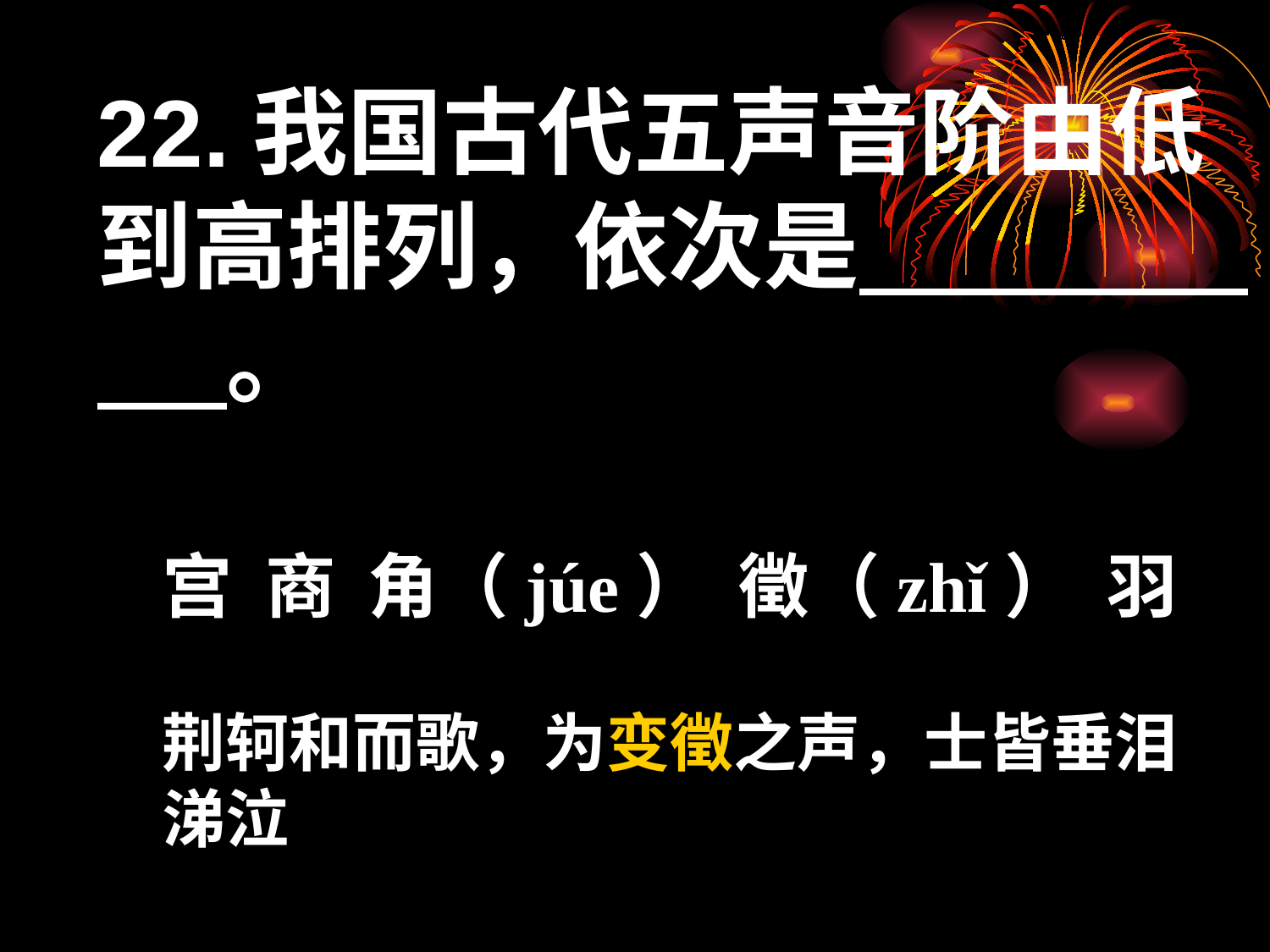

22.我国古代五声音阶由低到高排列，依次是                         。

宫  商  角（júe）  徵（zhǐ）  羽

荆轲和而歌，为变徵之声，士皆垂泪涕泣